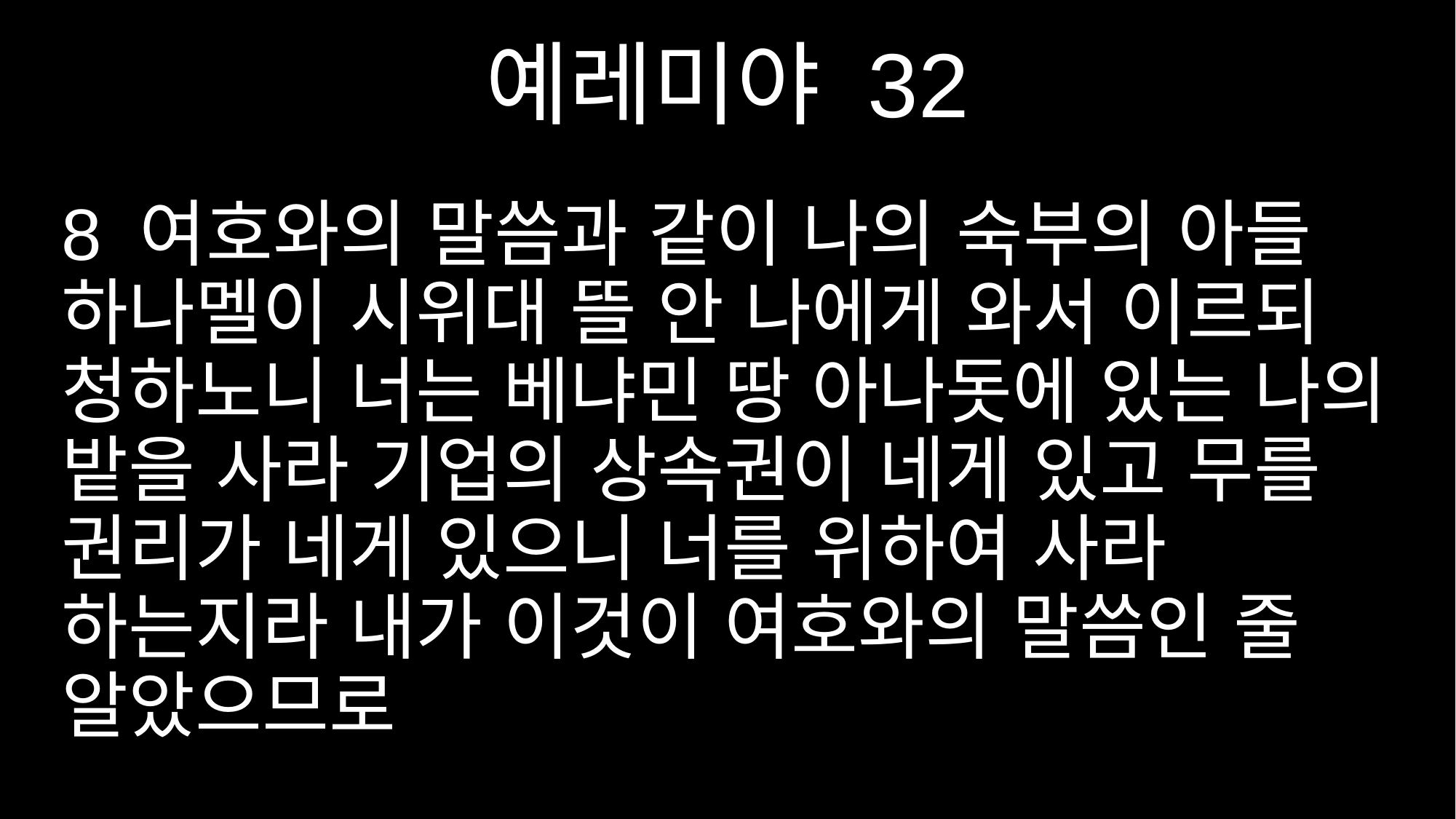

예레미야 32
8 여호와의 말씀과 같이 나의 숙부의 아들 하나멜이 시위대 뜰 안 나에게 와서 이르되 청하노니 너는 베냐민 땅 아나돗에 있는 나의 밭을 사라 기업의 상속권이 네게 있고 무를 권리가 네게 있으니 너를 위하여 사라 하는지라 내가 이것이 여호와의 말씀인 줄 알았으므로